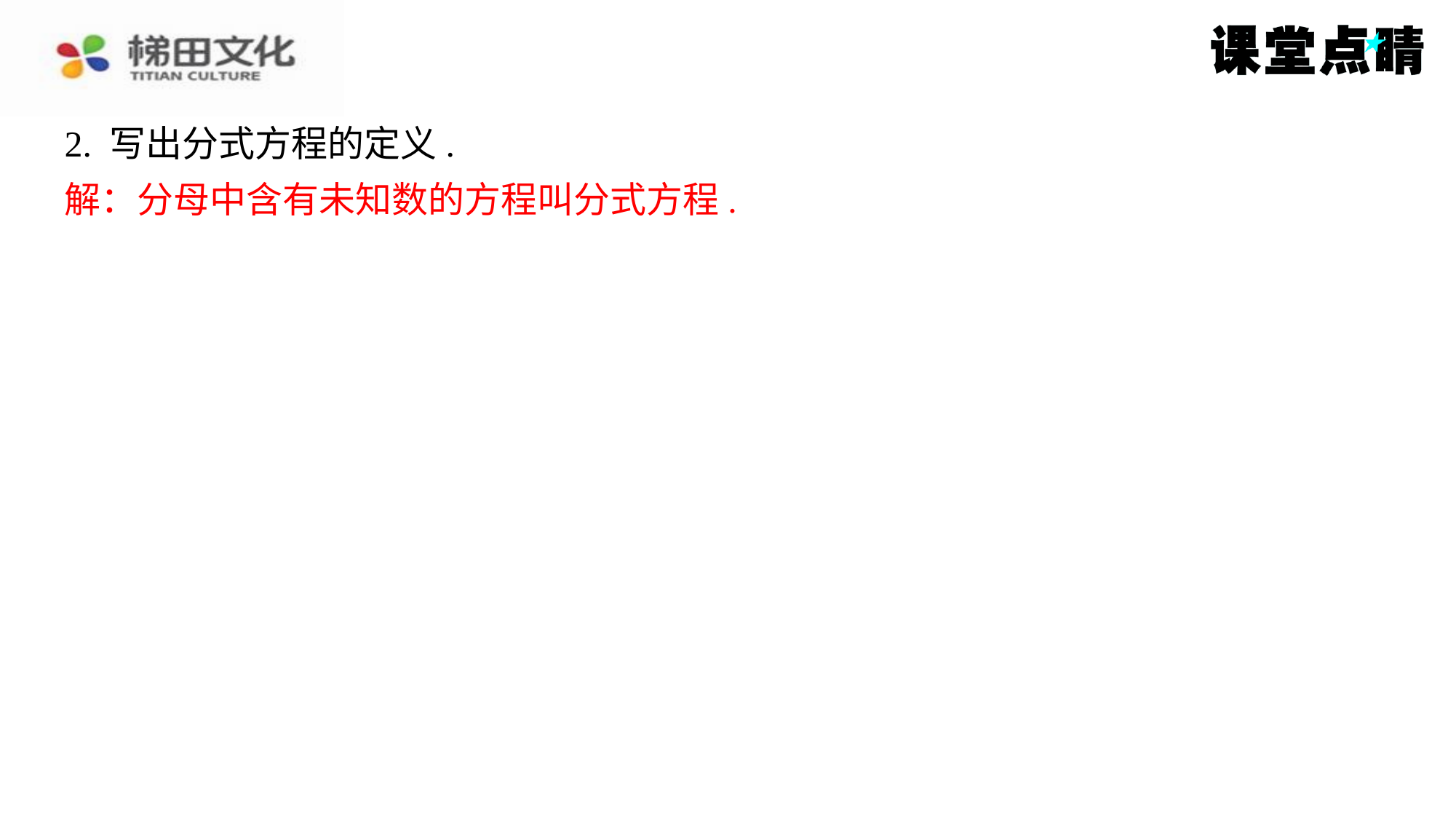

2. 写出分式方程的定义.
解：分母中含有未知数的方程叫分式方程.
解：分母中含有未知数的方程叫分式方程.